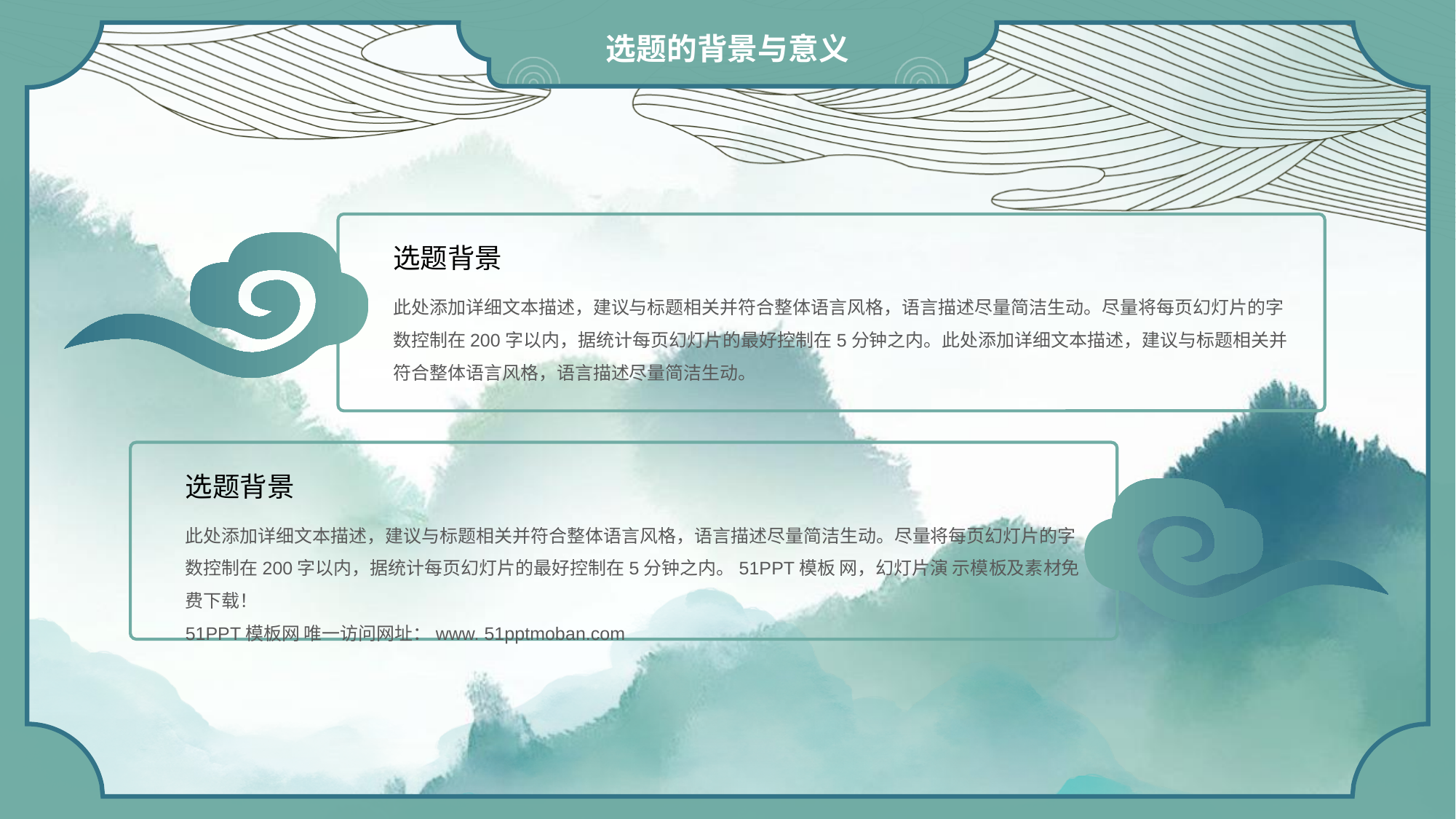

选题的背景与意义

选题背景
此处添加详细文本描述，建议与标题相关并符合整体语言风格，语言描述尽量简洁生动。尽量将每页幻灯片的字数控制在200字以内，据统计每页幻灯片的最好控制在5分钟之内。此处添加详细文本描述，建议与标题相关并符合整体语言风格，语言描述尽量简洁生动。

选题背景

此处添加详细文本描述，建议与标题相关并符合整体语言风格，语言描述尽量简洁生动。尽量将每页幻灯片的字数控制在200字以内，据统计每页幻灯片的最好控制在5分钟之内。51PPT模板 网，幻灯片演 示模板及素材免费下载！
51PPT模板网 唯一访问网址：www. 51pptmoban.com